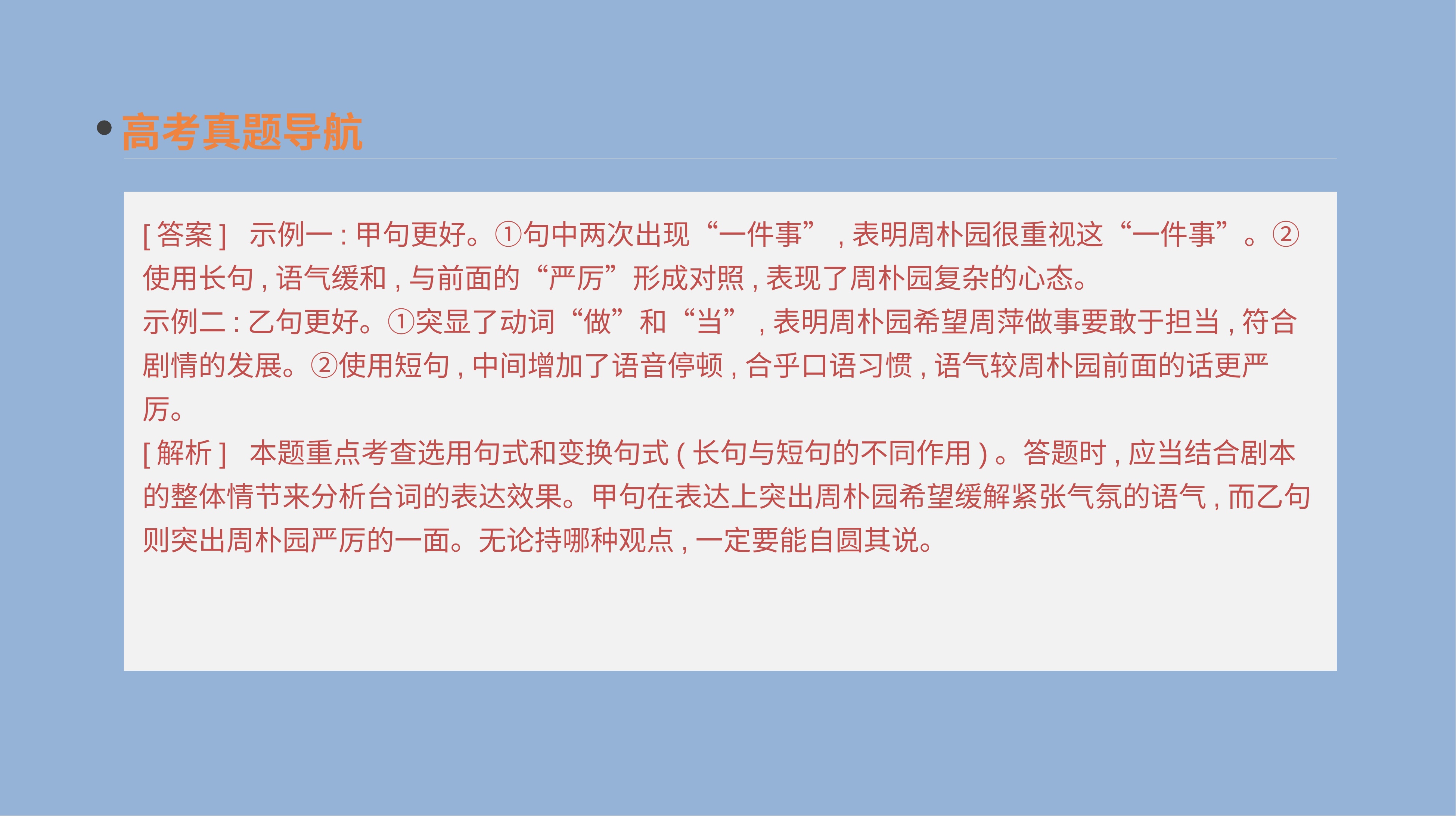

高考真题导航

[答案]  示例一:甲句更好。①句中两次出现“一件事”,表明周朴园很重视这“一件事”。②使用长句,语气缓和,与前面的“严厉”形成对照,表现了周朴园复杂的心态。
示例二:乙句更好。①突显了动词“做”和“当”,表明周朴园希望周萍做事要敢于担当,符合剧情的发展。②使用短句,中间增加了语音停顿,合乎口语习惯,语气较周朴园前面的话更严厉。
[解析]  本题重点考查选用句式和变换句式(长句与短句的不同作用)。答题时,应当结合剧本的整体情节来分析台词的表达效果。甲句在表达上突出周朴园希望缓解紧张气氛的语气,而乙句则突出周朴园严厉的一面。无论持哪种观点,一定要能自圆其说。